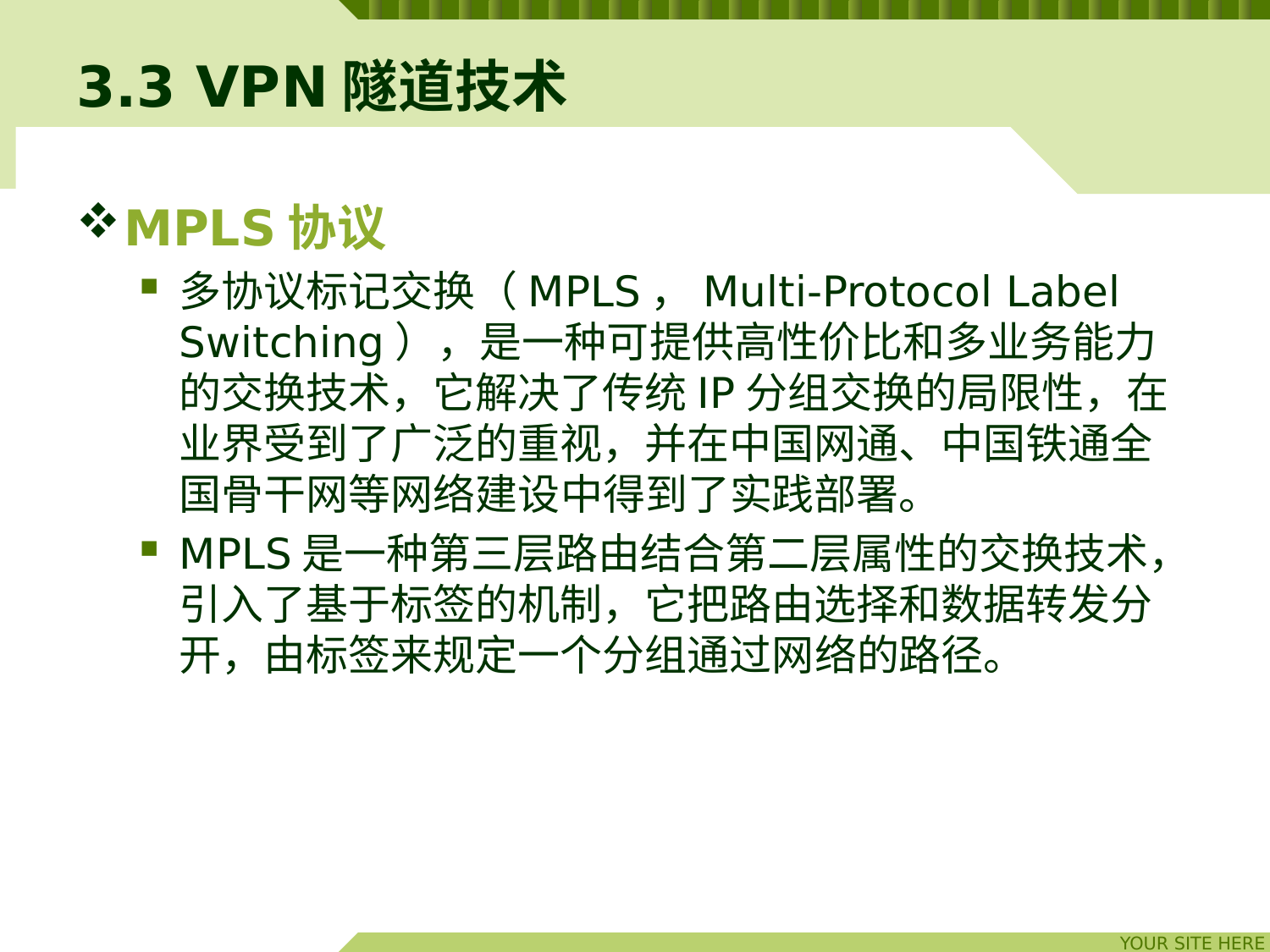

# 3.3 VPN隧道技术
MPLS协议
多协议标记交换（MPLS，Multi-Protocol Label Switching），是一种可提供高性价比和多业务能力的交换技术，它解决了传统IP分组交换的局限性，在业界受到了广泛的重视，并在中国网通、中国铁通全国骨干网等网络建设中得到了实践部署。
MPLS是一种第三层路由结合第二层属性的交换技术，引入了基于标签的机制，它把路由选择和数据转发分开，由标签来规定一个分组通过网络的路径。